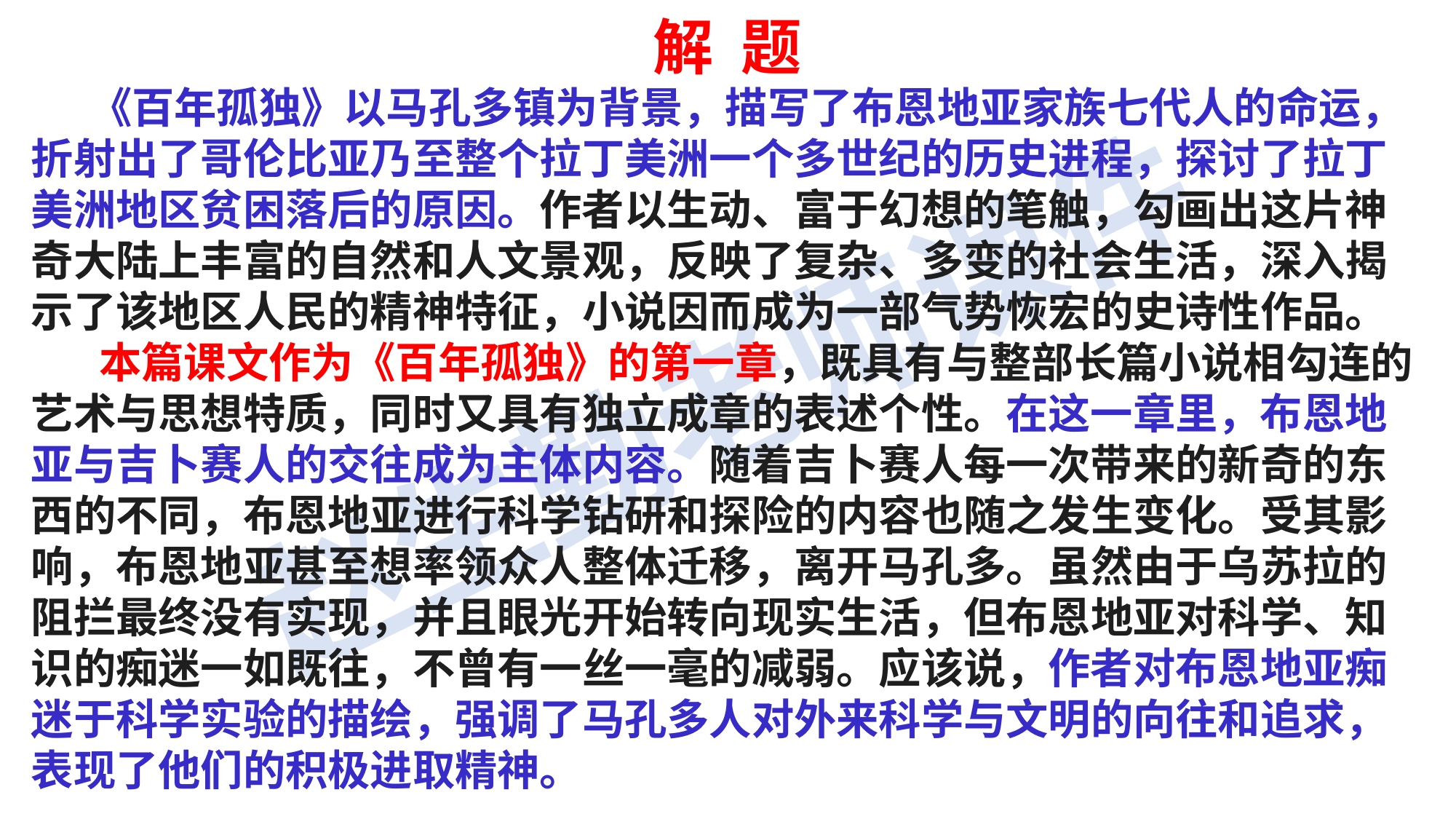

解  题
     《百年孤独》以马孔多镇为背景，描写了布恩地亚家族七代人的命运，折射出了哥伦比亚乃至整个拉丁美洲一个多世纪的历史进程，探讨了拉丁美洲地区贫困落后的原因。作者以生动、富于幻想的笔触，勾画出这片神奇大陆上丰富的自然和人文景观，反映了复杂、多变的社会生活，深入揭示了该地区人民的精神特征，小说因而成为一部气势恢宏的史诗性作品。
      本篇课文作为《百年孤独》的第一章，既具有与整部长篇小说相勾连的艺术与思想特质，同时又具有独立成章的表述个性。在这一章里，布恩地亚与吉卜赛人的交往成为主体内容。随着吉卜赛人每一次带来的新奇的东西的不同，布恩地亚进行科学钻研和探险的内容也随之发生变化。受其影响，布恩地亚甚至想率领众人整体迁移，离开马孔多。虽然由于乌苏拉的阻拦最终没有实现，并且眼光开始转向现实生活，但布恩地亚对科学、知识的痴迷一如既往，不曾有一丝一毫的减弱。应该说，作者对布恩地亚痴迷于科学实验的描绘，强调了马孔多人对外来科学与文明的向往和追求，表现了他们的积极进取精神。